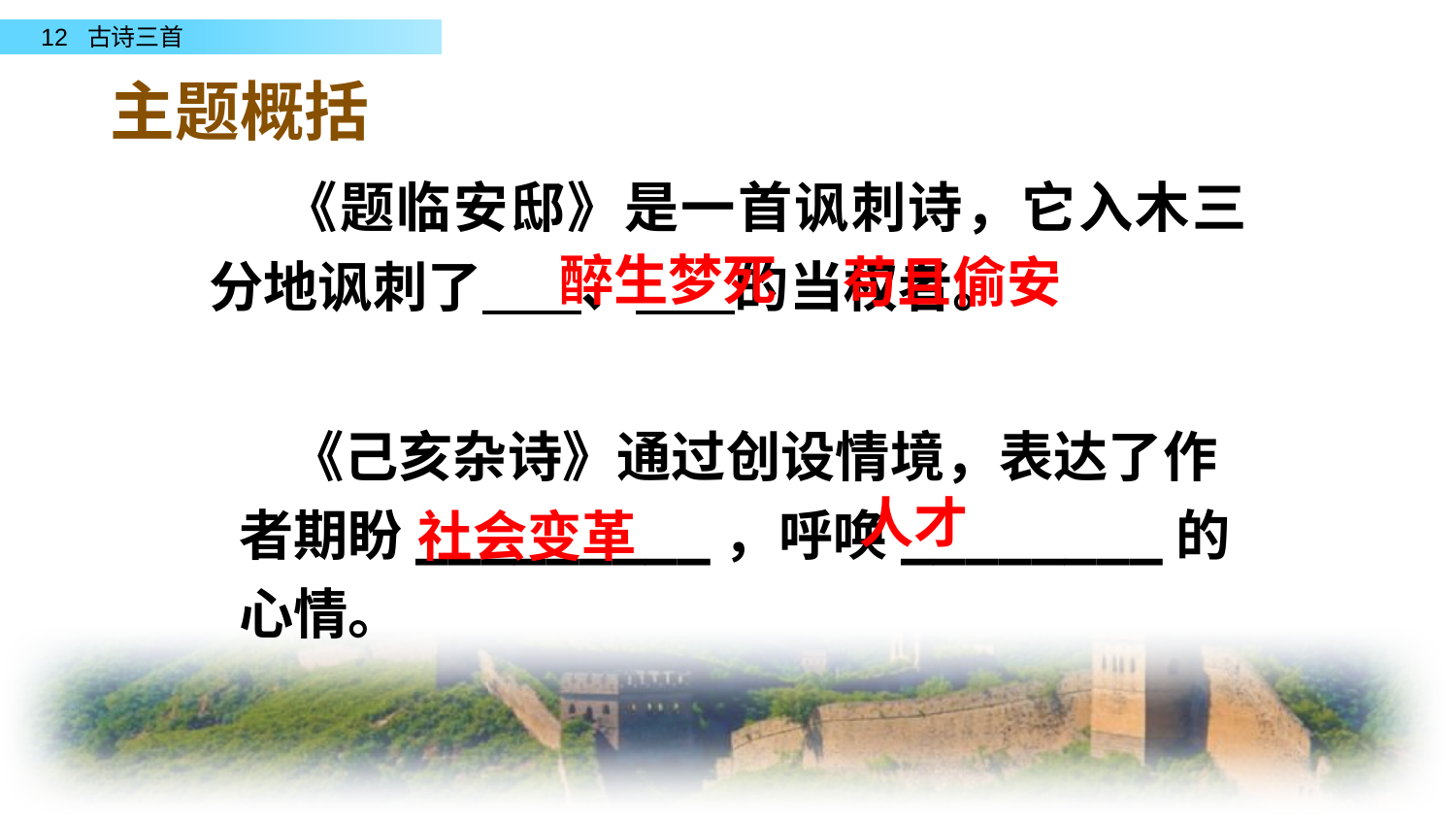

主题概括
    《题临安邸》是一首讽刺诗，它入木三分地讽刺了        、        的当权者。
醉生梦死
苟且偷安
   《己亥杂诗》通过创设情境，表达了作者期盼_________，呼唤________的心情。
人才
社会变革